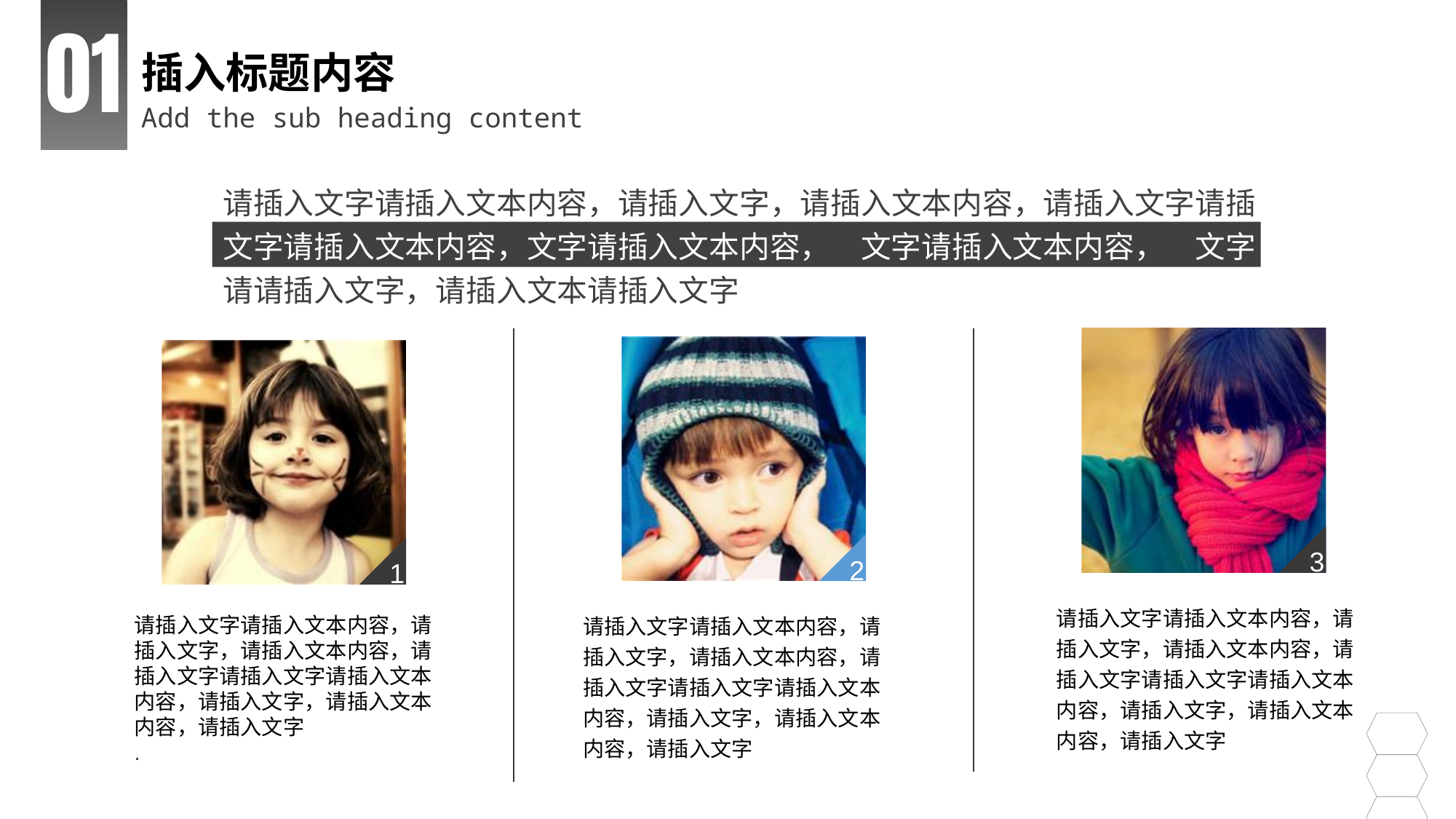

请插入文字请插入文本内容，请插入文字，请插入文本内容，请插入文字请插文字请插入文本内容，文字请插入文本内容，请文字请插入文本内容，请文字请请插入文字，请插入文本请插入文字

3

2

1
请插入文字请插入文本内容，请插入文字，请插入文本内容，请插入文字请插入文字请插入文本内容，请插入文字，请插入文本内容，请插入文字
请插入文字请插入文本内容，请插入文字，请插入文本内容，请插入文字请插入文字请插入文本内容，请插入文字，请插入文本内容，请插入文字
请插入文字请插入文本内容，请插入文字，请插入文本内容，请插入文字请插入文字请插入文本内容，请插入文字，请插入文本内容，请插入文字
.